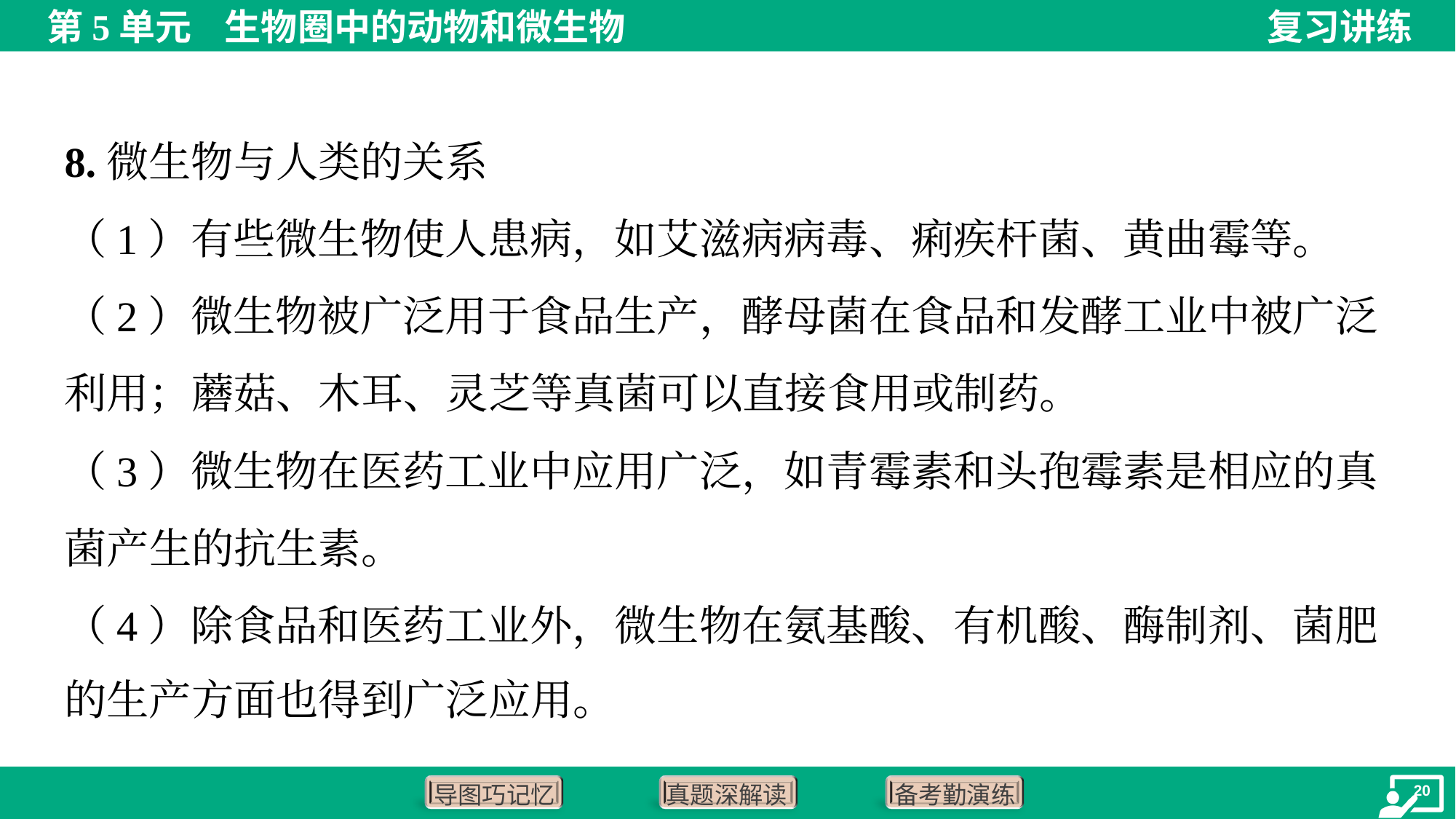

8.微生物与人类的关系
（1）有些微生物使人患病，如艾滋病病毒、痢疾杆菌、黄曲霉等。
（2）微生物被广泛用于食品生产，酵母菌在食品和发酵工业中被广泛
利用；蘑菇、木耳、灵芝等真菌可以直接食用或制药。
（3）微生物在医药工业中应用广泛，如青霉素和头孢霉素是相应的真
菌产生的抗生素。
（4）除食品和医药工业外，微生物在氨基酸、有机酸、酶制剂、菌肥
的生产方面也得到广泛应用。